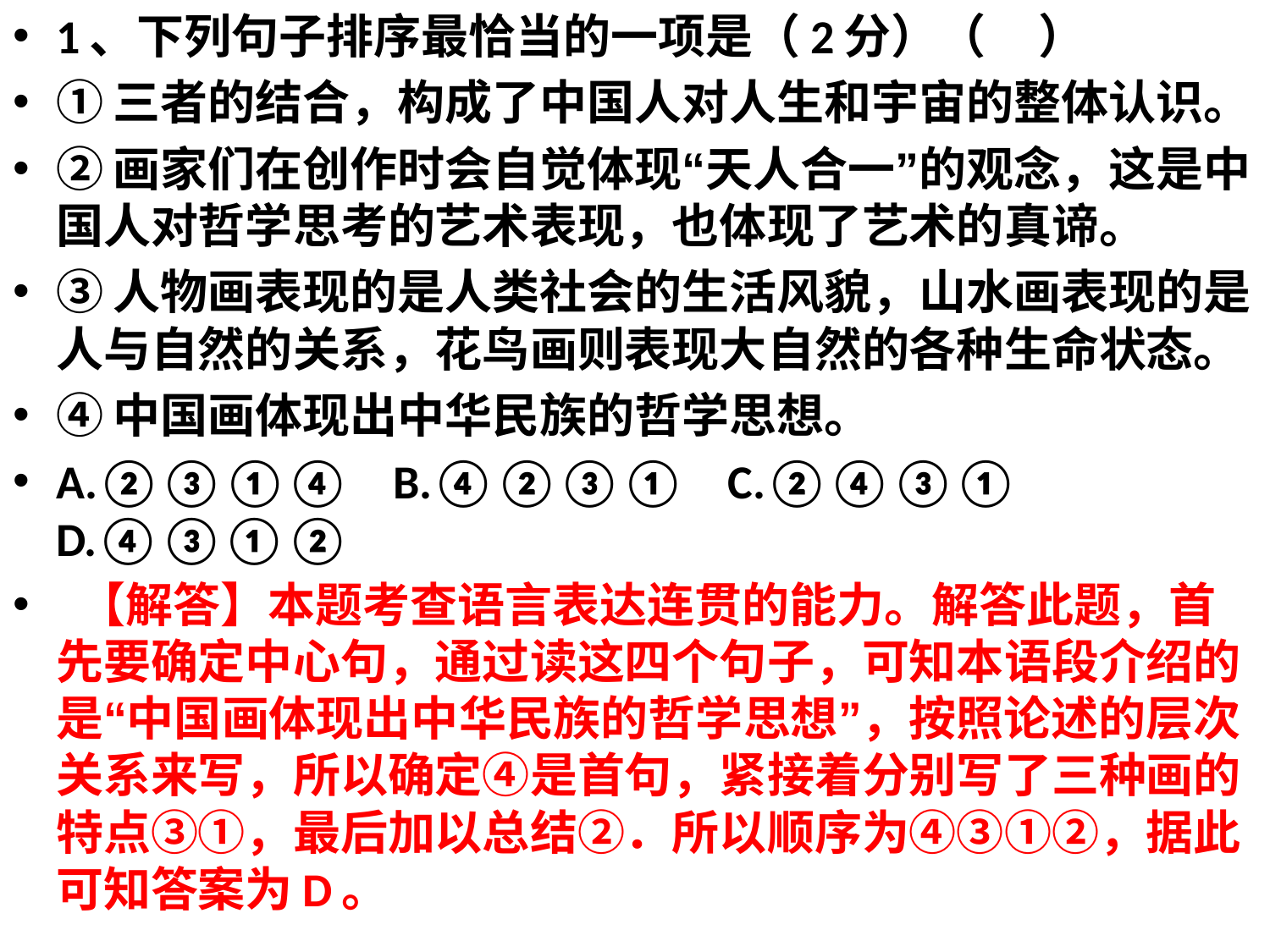

1、下列句子排序最恰当的一项是（2分）（    ）
①三者的结合，构成了中国人对人生和宇宙的整体认识。
②画家们在创作时会自觉体现“天人合一”的观念，这是中国人对哲学思考的艺术表现，也体现了艺术的真谛。
③人物画表现的是人类社会的生活风貌，山水画表现的是人与自然的关系，花鸟画则表现大自然的各种生命状态。
④中国画体现出中华民族的哲学思想。
A.②③①④    B.④②③①    C.②④③①    D.④③①②
 【解答】本题考查语言表达连贯的能力。解答此题，首先要确定中心句，通过读这四个句子，可知本语段介绍的是“中国画体现出中华民族的哲学思想”，按照论述的层次关系来写，所以确定④是首句，紧接着分别写了三种画的特点③①，最后加以总结②．所以顺序为④③①②，据此可知答案为D。

#